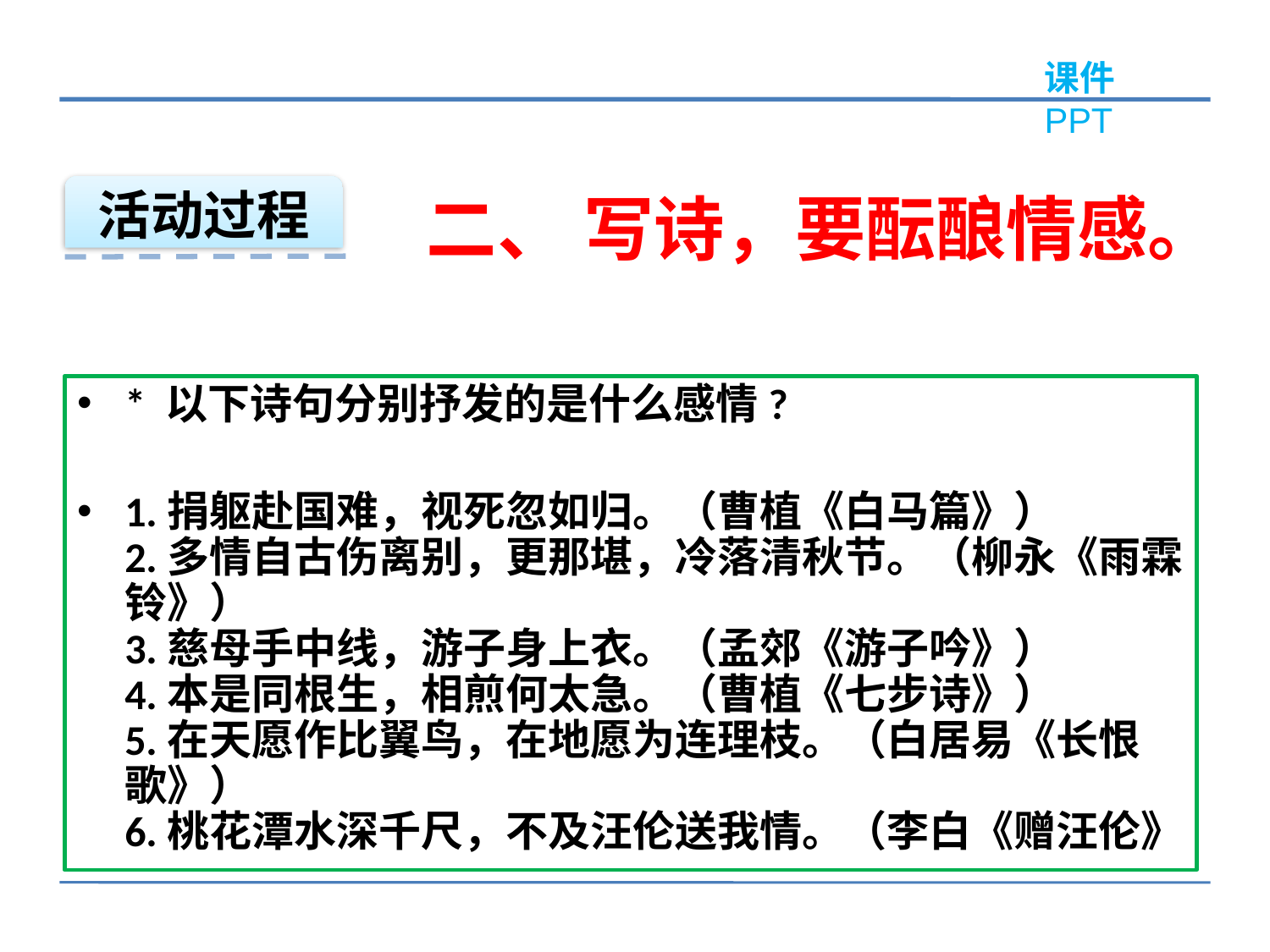

活动过程
二、 写诗，要酝酿情感。
* 以下诗句分别抒发的是什么感情?

1.捐躯赴国难，视死忽如归。（曹植《白马篇》）
2.多情自古伤离别，更那堪，冷落清秋节。（柳永《雨霖铃》）
3.慈母手中线，游子身上衣。（孟郊《游子吟》）
4.本是同根生，相煎何太急。（曹植《七步诗》）
5.在天愿作比翼鸟，在地愿为连理枝。（白居易《长恨歌》）
6.桃花潭水深千尺，不及汪伦送我情。（李白《赠汪伦》